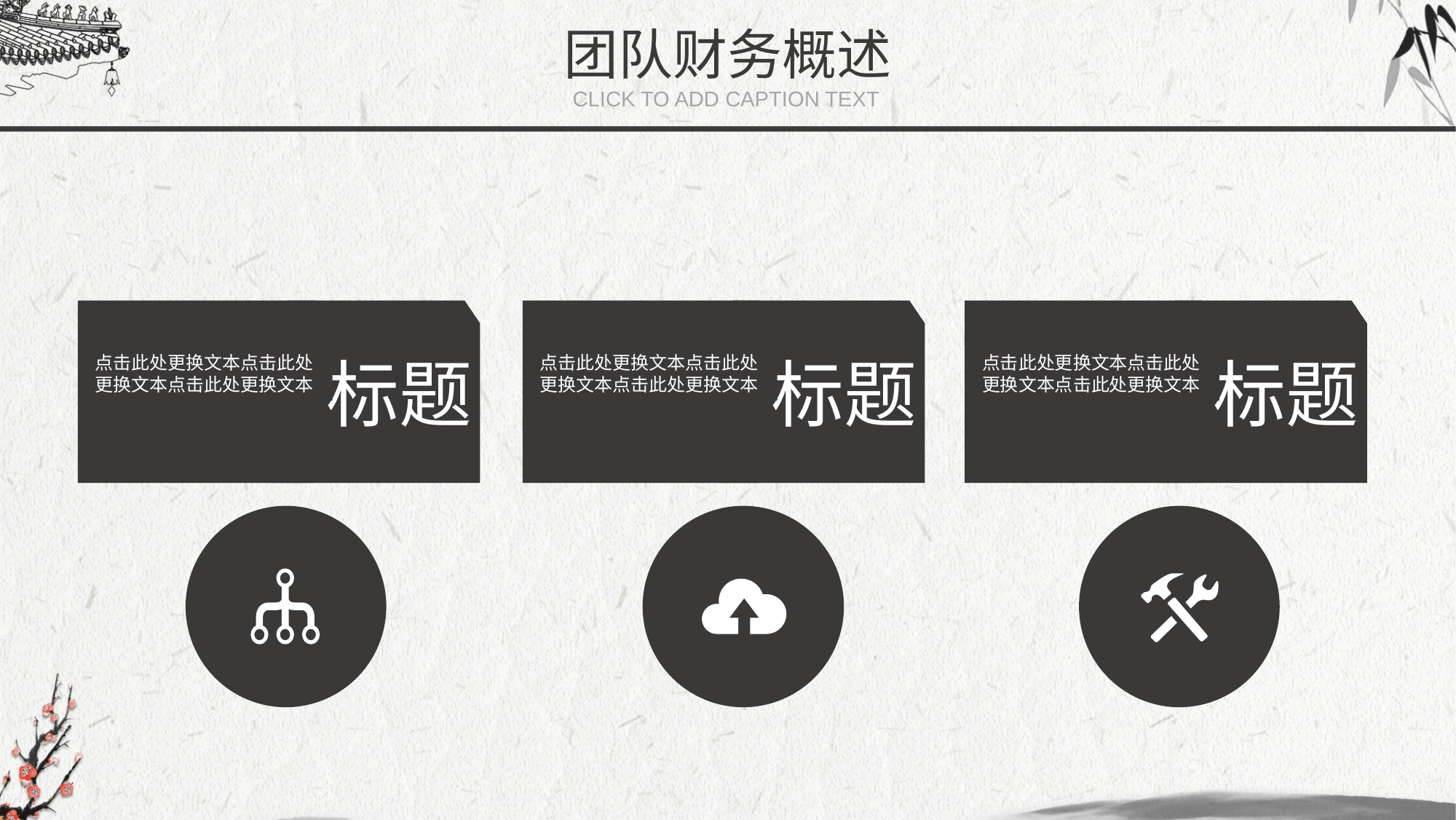

团队财务概述
CLICK TO ADD CAPTION TEXT

标题
点击此处更换文本点击此处更换文本点击此处更换文本

标题
点击此处更换文本点击此处更换文本点击此处更换文本

标题
点击此处更换文本点击此处更换文本点击此处更换文本